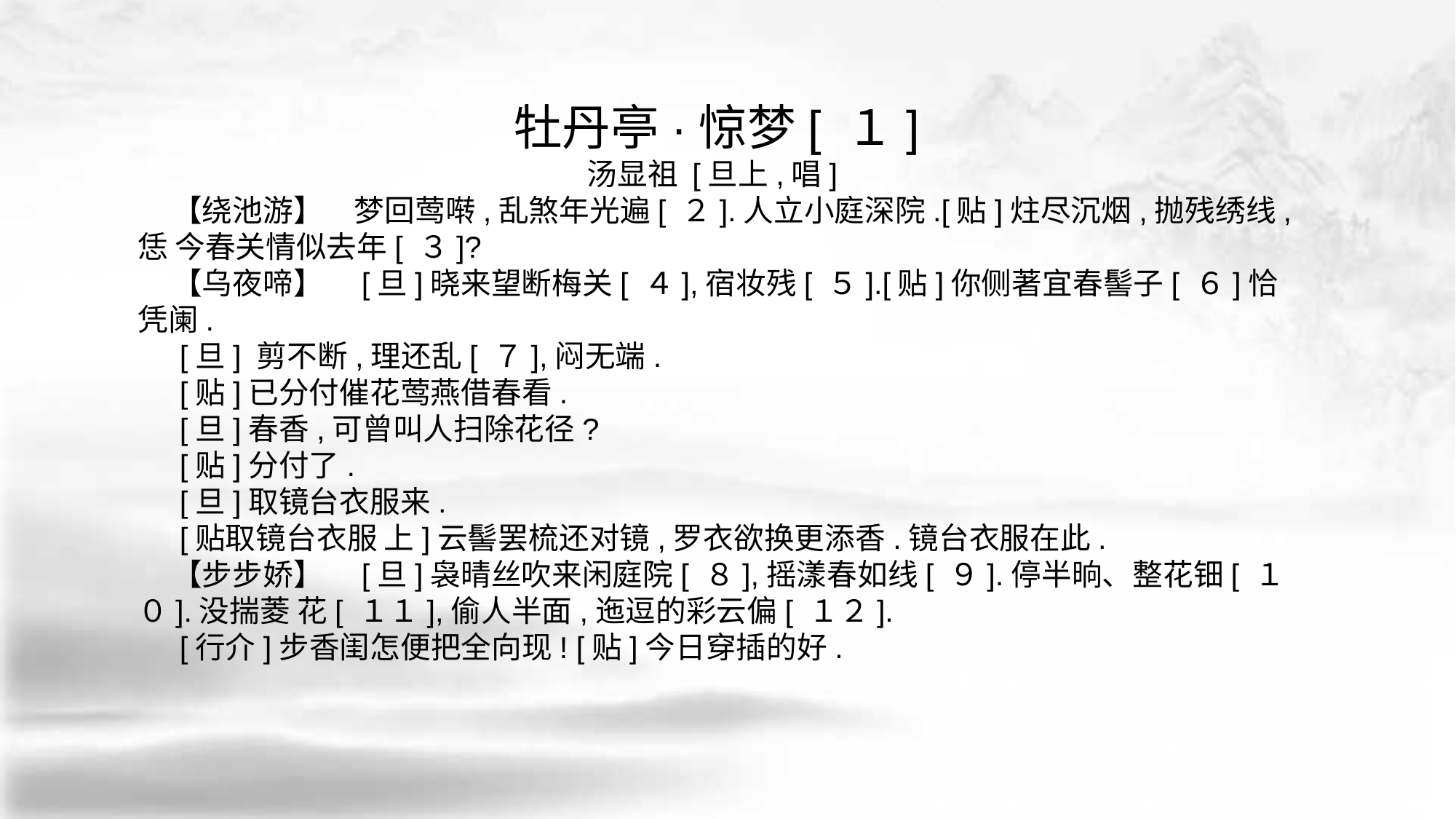

牡丹亭·惊梦[ １]
汤显祖 [旦上,唱]
    【绕池游】　梦回莺啭,乱煞年光遍[ ２].人立小庭深院.[贴]炷尽沉烟,抛残绣线,恁 今春关情似去年[ ３]?
    【乌夜啼】　[旦]晓来望断梅关[ ４],宿妆残[ ５].[贴]你侧著宜春髻子[ ６]恰凭阑.
     [旦] 剪不断,理还乱[ ７],闷无端.
     [贴]已分付催花莺燕借春看.
     [旦]春香,可曾叫人扫除花径?
     [贴]分付了.
     [旦]取镜台衣服来.
     [贴取镜台衣服 上]云髻罢梳还对镜,罗衣欲换更添香.镜台衣服在此.
    【步步娇】　[旦]袅晴丝吹来闲庭院[ ８],摇漾春如线[ ９].停半晌、整花钿[ １０].没揣菱 花[ １１],偷人半面,迤逗的彩云偏[ １２].
     [行介]步香闺怎便把全向现! [贴]今日穿插的好.